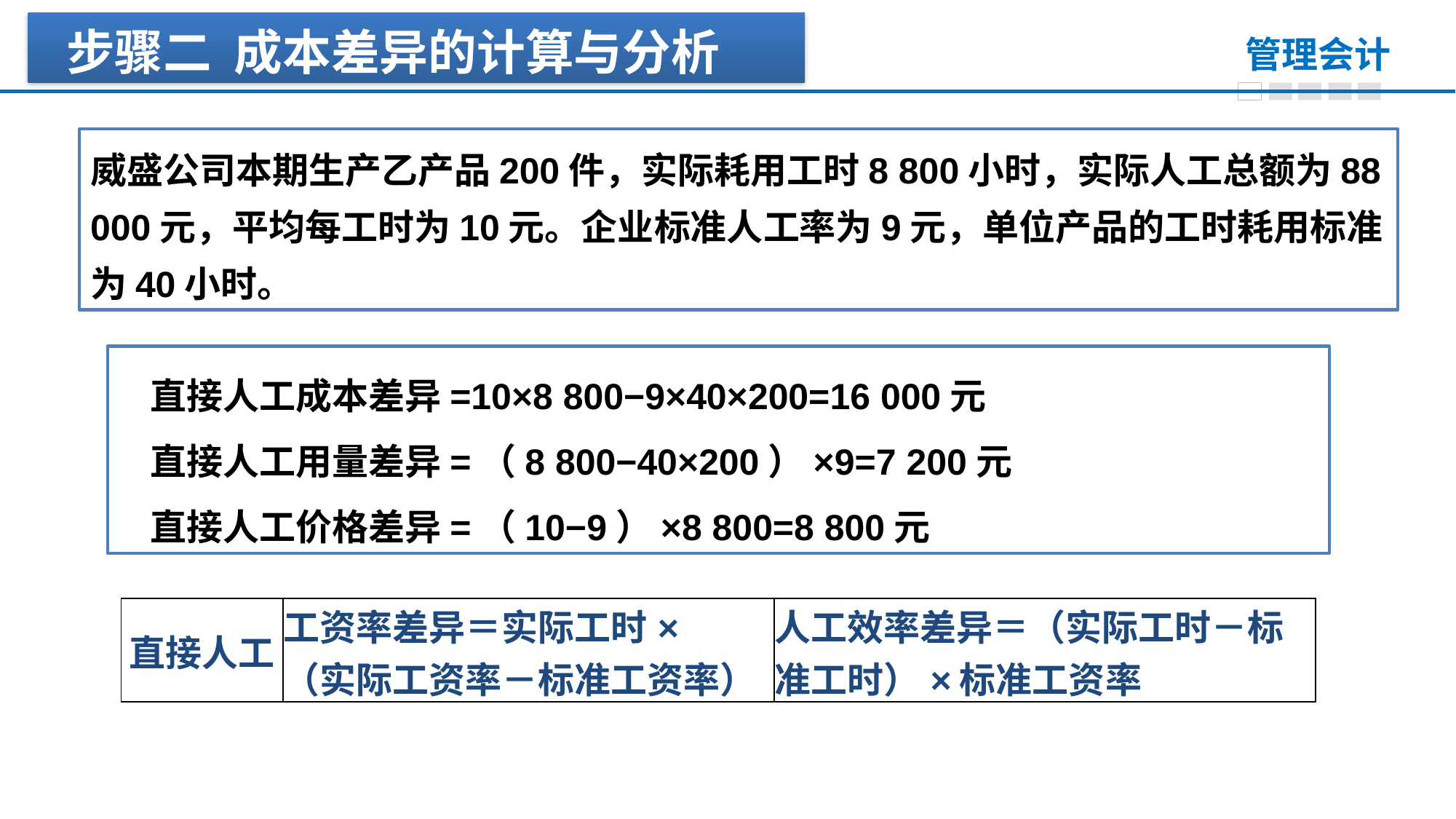

步骤二  成本差异的计算与分析
威盛公司本期生产乙产品200件，实际耗用工时8 800小时，实际人工总额为88 000元，平均每工时为10元。企业标准人工率为9元，单位产品的工时耗用标准为40小时。
直接人工成本差异=10×8 800−9×40×200=16 000元
直接人工用量差异=（8 800−40×200）×9=7 200元
直接人工价格差异=（10−9）×8 800=8 800元
| 直接人工 | 工资率差异＝实际工时× （实际工资率－标准工资率） | 人工效率差异＝（实际工时－标准工时）×标准工资率 |
| --- | --- | --- |